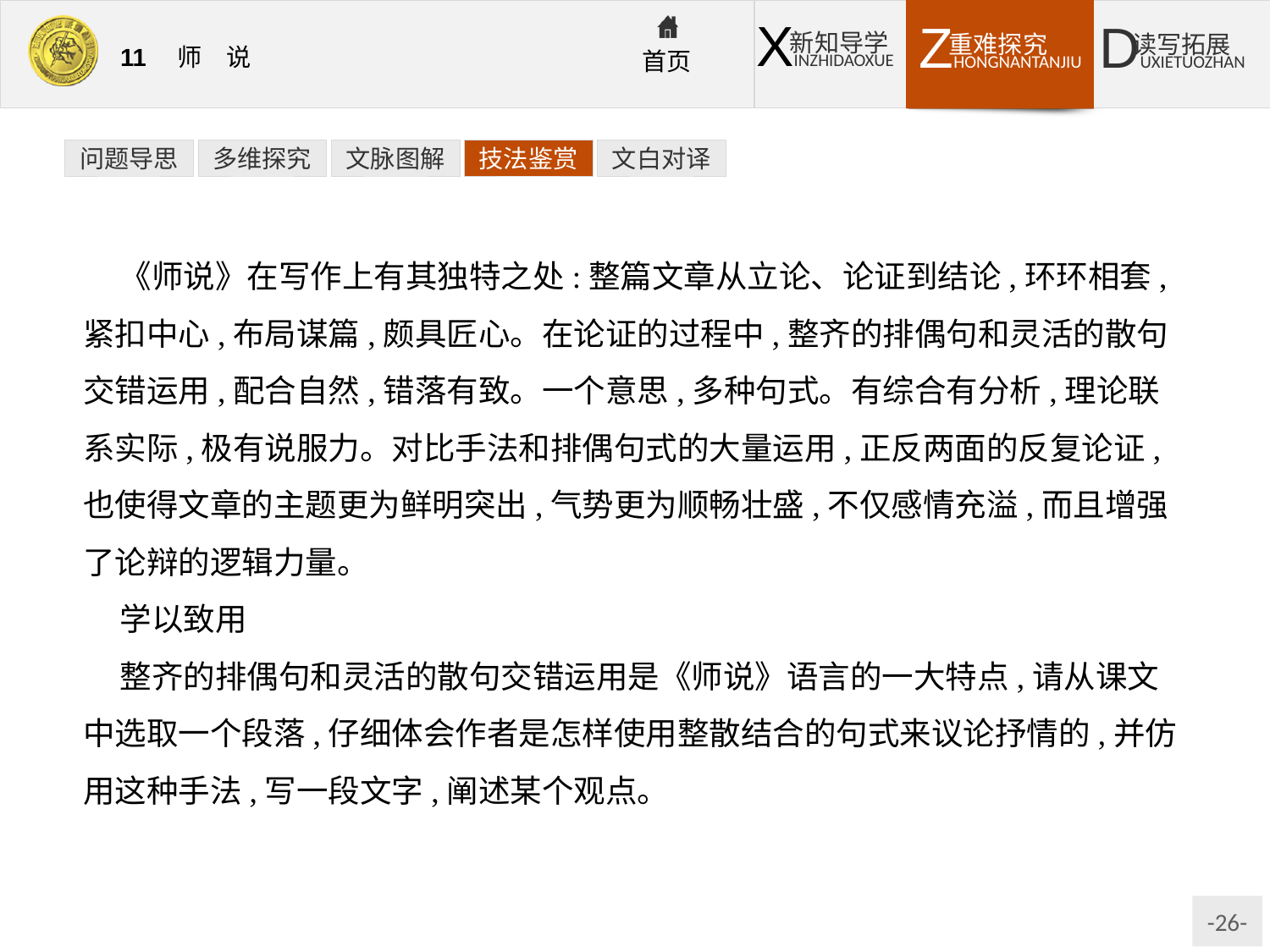

问题导思
多维探究
文脉图解
技法鉴赏
文白对译
《师说》在写作上有其独特之处:整篇文章从立论、论证到结论,环环相套,紧扣中心,布局谋篇,颇具匠心。在论证的过程中,整齐的排偶句和灵活的散句交错运用,配合自然,错落有致。一个意思,多种句式。有综合有分析,理论联系实际,极有说服力。对比手法和排偶句式的大量运用,正反两面的反复论证,也使得文章的主题更为鲜明突出,气势更为顺畅壮盛,不仅感情充溢,而且增强了论辩的逻辑力量。
学以致用
整齐的排偶句和灵活的散句交错运用是《师说》语言的一大特点,请从课文中选取一个段落,仔细体会作者是怎样使用整散结合的句式来议论抒情的,并仿用这种手法,写一段文字,阐述某个观点。